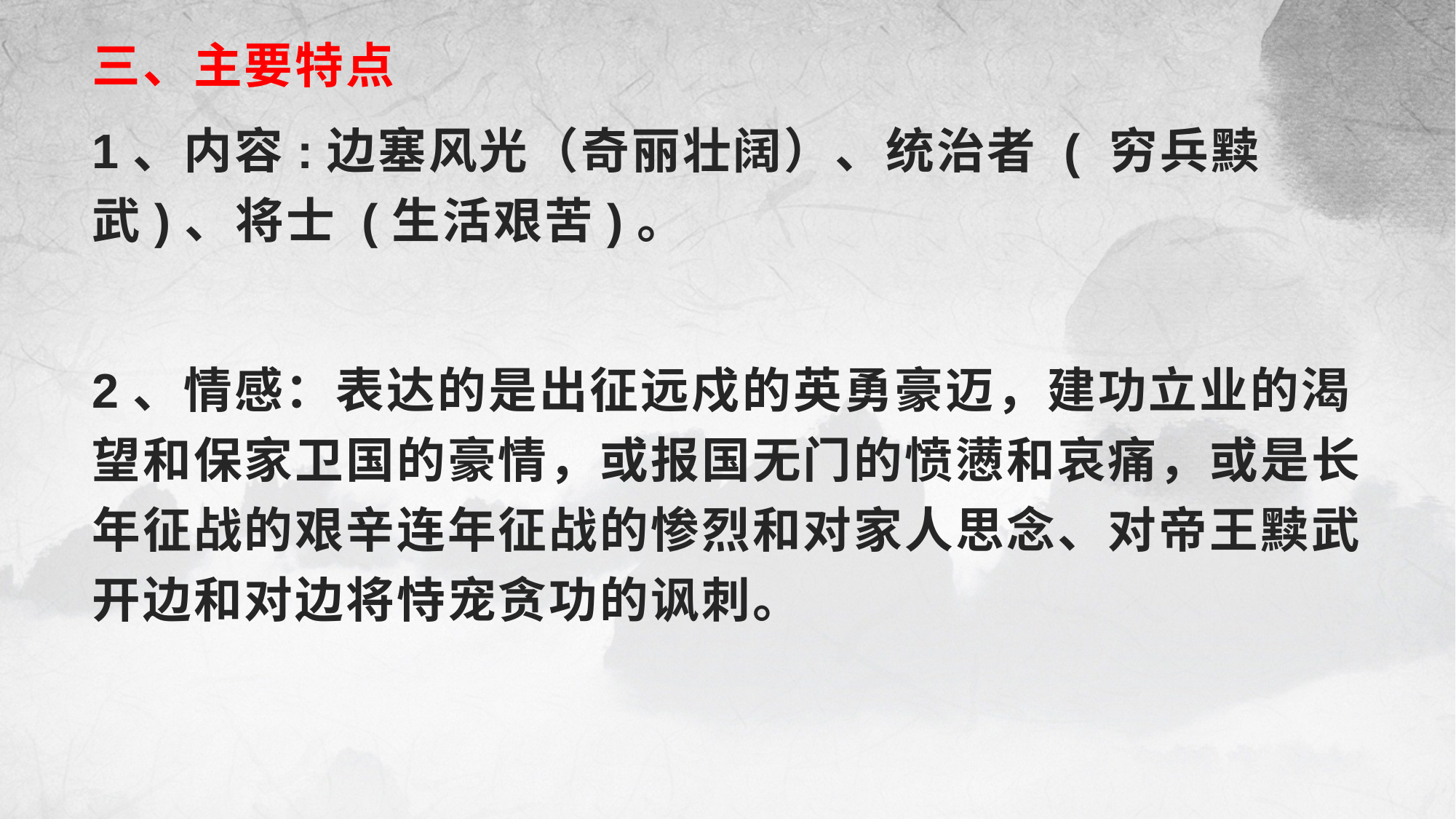

三、主要特点
1、内容:边塞风光（奇丽壮阔）、统治者 ( 穷兵黩武)、将士 (生活艰苦)。

2、情感：表达的是出征远戍的英勇豪迈，建功立业的渴望和保家卫国的豪情，或报国无门的愤懑和哀痛，或是长年征战的艰辛连年征战的惨烈和对家人思念、对帝王黩武开边和对边将恃宠贪功的讽刺。